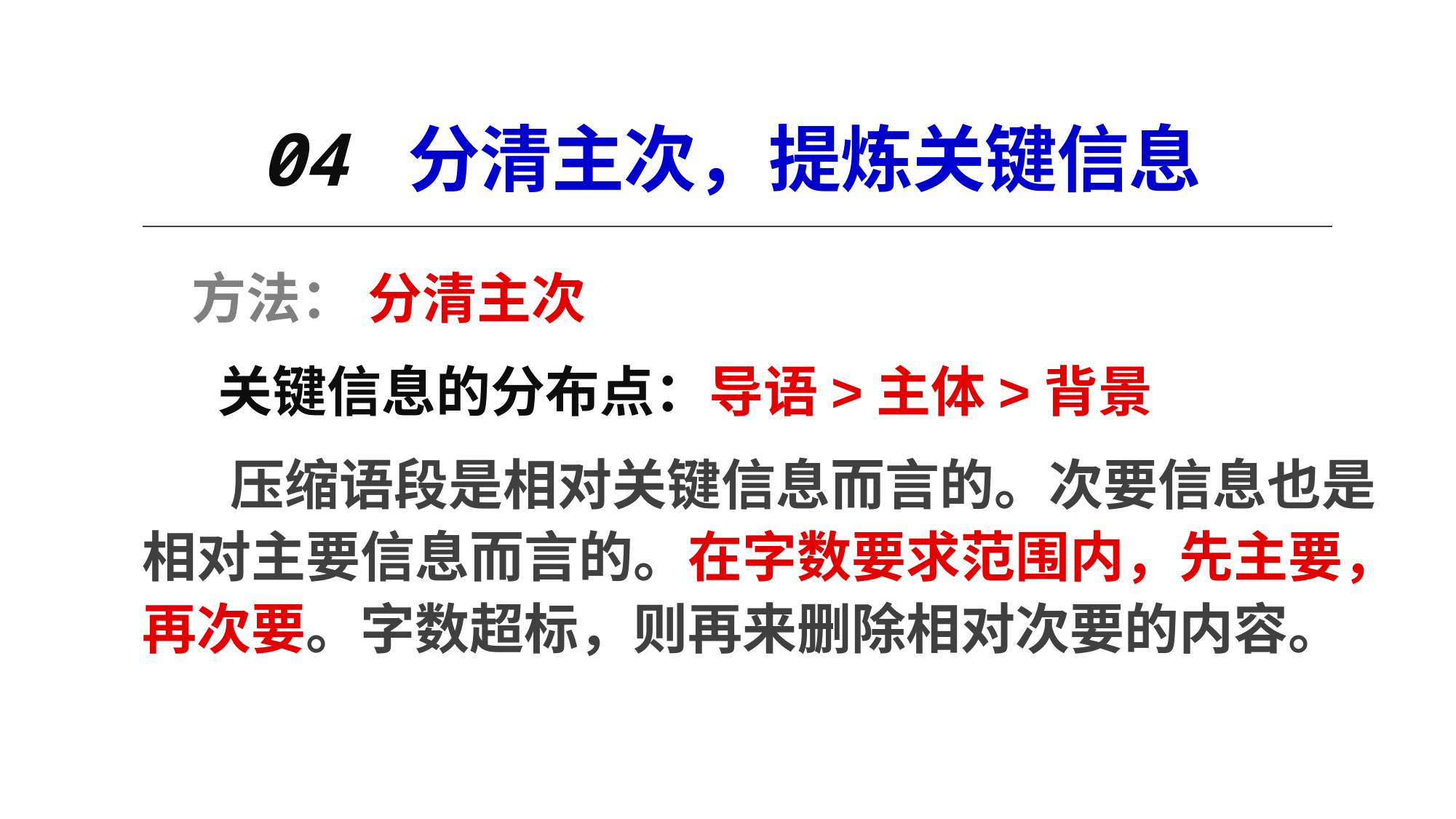

# 04 分清主次，提炼关键信息
     方法： 分清主次
     关键信息的分布点：导语>主体>背景
      压缩语段是相对关键信息而言的。次要信息也是相对主要信息而言的。在字数要求范围内，先主要，再次要。字数超标，则再来删除相对次要的内容。